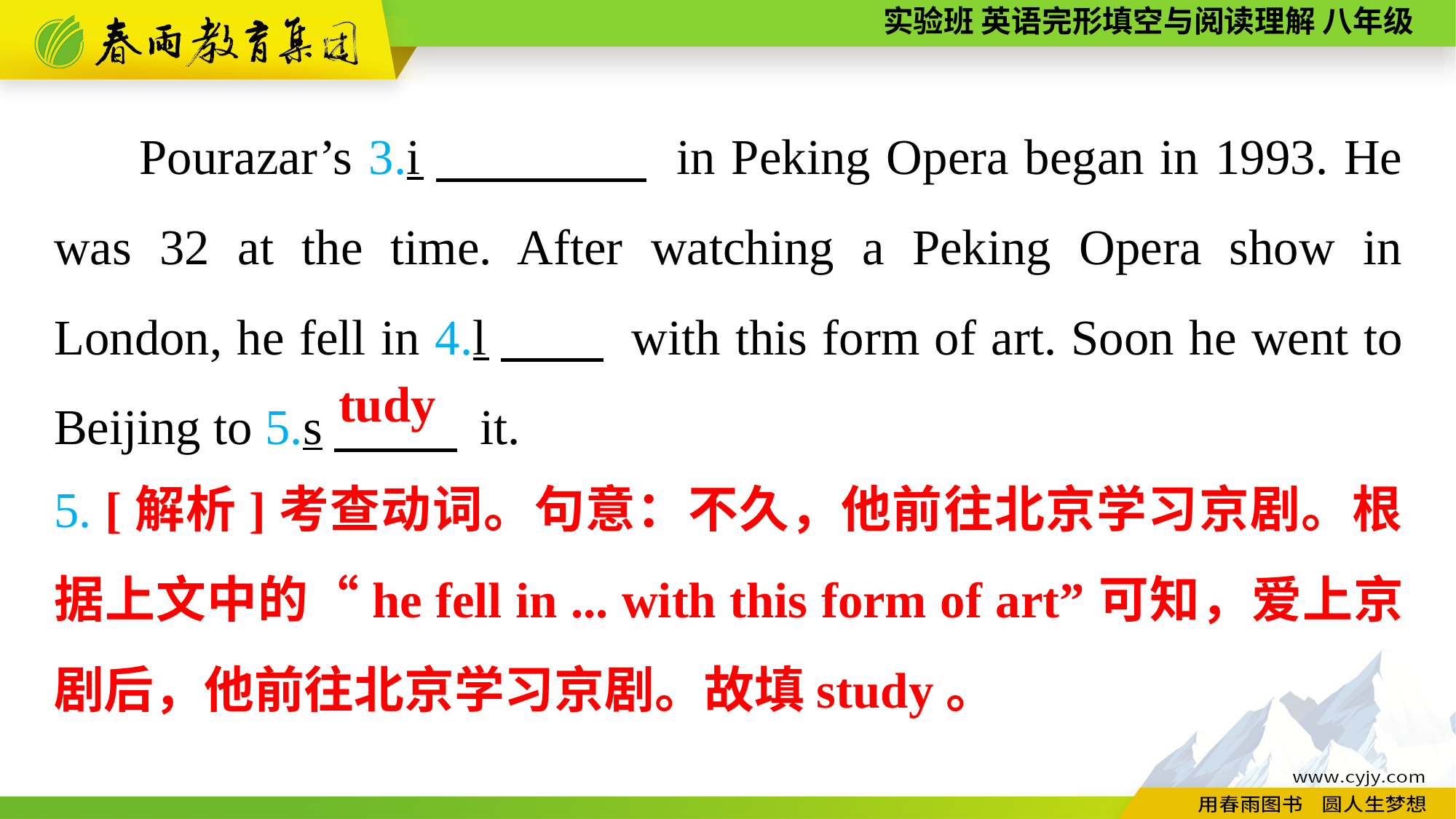

Pourazar’s 3.i　　　　 in Peking Opera began in 1993. He was 32 at the time. After watching a Peking Opera show in London, he fell in 4.l　　 with this form of art. Soon he went to Beijing to 5.s　　   it.
tudy
5. [解析]考查动词。句意：不久，他前往北京学习京剧。根据上文中的“he fell in ... with this form of art”可知，爱上京剧后，他前往北京学习京剧。故填study。